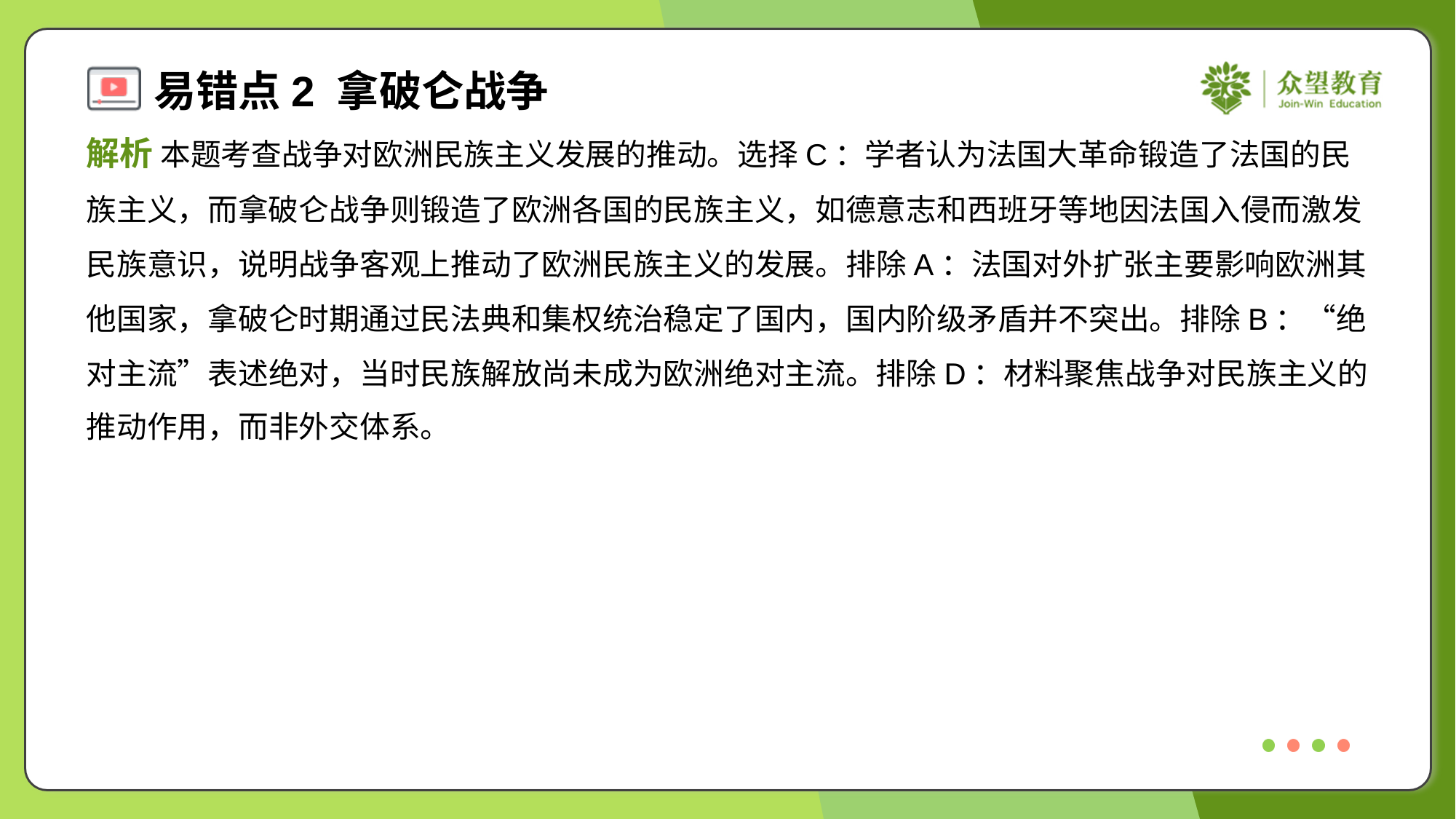

解析 本题考查战争对欧洲民族主义发展的推动。选择C：学者认为法国大革命锻造了法国的民
族主义，而拿破仑战争则锻造了欧洲各国的民族主义，如德意志和西班牙等地因法国入侵而激发
民族意识，说明战争客观上推动了欧洲民族主义的发展。排除A：法国对外扩张主要影响欧洲其
他国家，拿破仑时期通过民法典和集权统治稳定了国内，国内阶级矛盾并不突出。排除B：“绝
对主流”表述绝对，当时民族解放尚未成为欧洲绝对主流。排除D：材料聚焦战争对民族主义的
推动作用，而非外交体系。